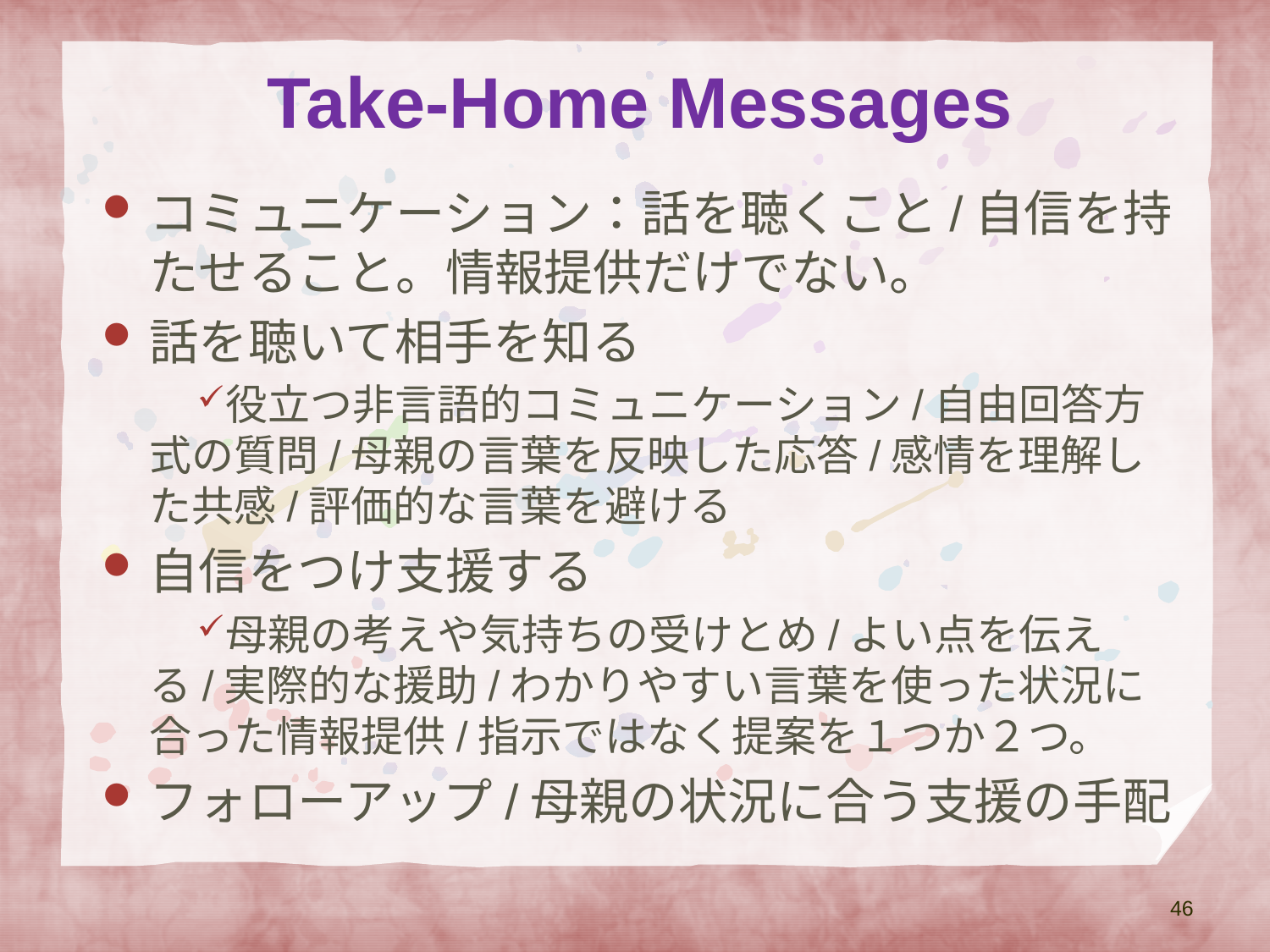

# Take-Home Messages
コミュニケーション：話を聴くこと/自信を持たせること。情報提供だけでない。
話を聴いて相手を知る
役立つ非言語的コミュニケーション/自由回答方式の質問/母親の言葉を反映した応答/感情を理解した共感/評価的な言葉を避ける
自信をつけ支援する
母親の考えや気持ちの受けとめ/よい点を伝える/実際的な援助/わかりやすい言葉を使った状況に合った情報提供/指示ではなく提案を１つか２つ。
フォローアップ/母親の状況に合う支援の手配
46